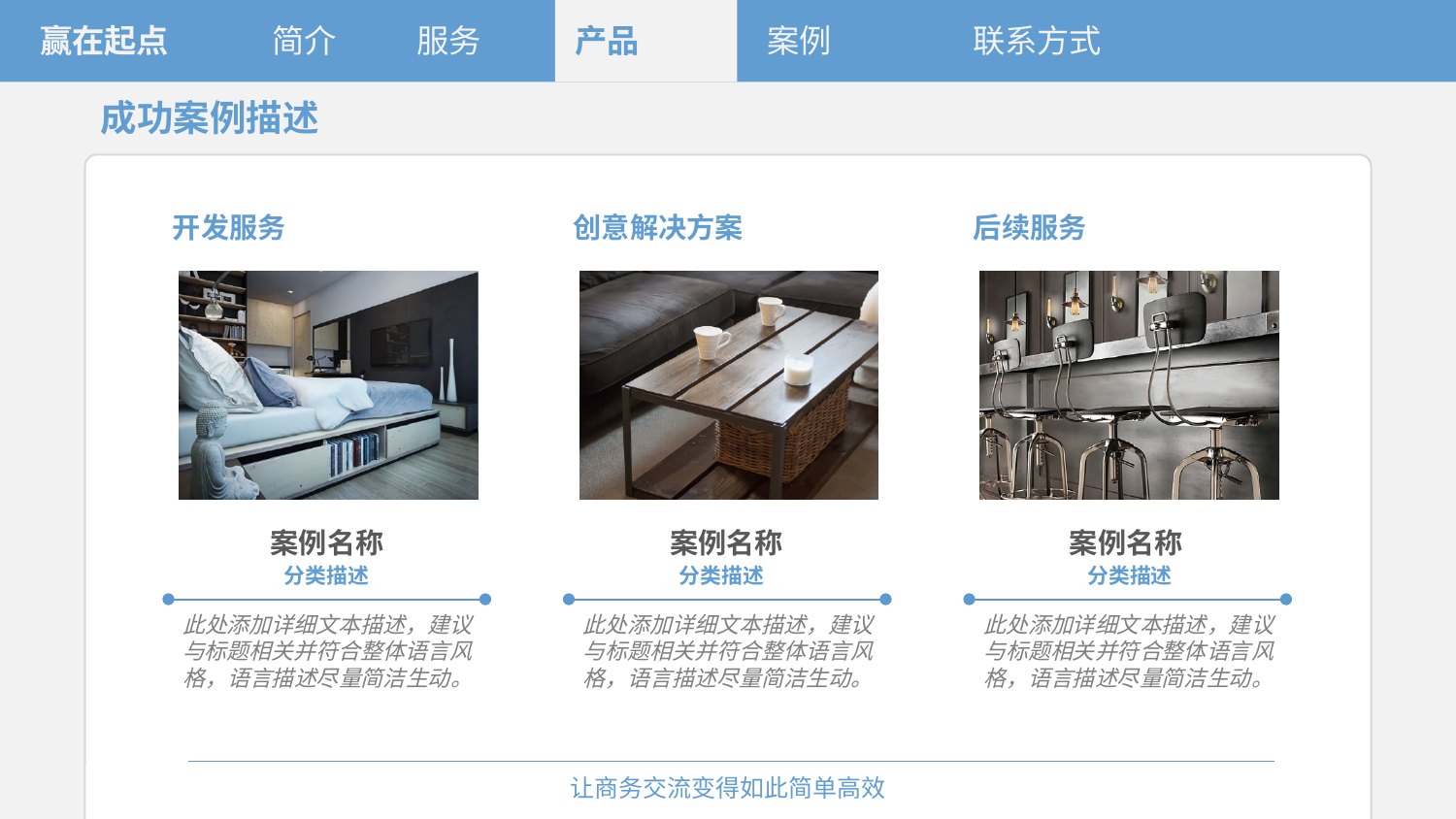

赢在起点
简介
服务
产品
案例
联系方式

成功案例描述
开发服务
创意解决方案
后续服务

案例名称
案例名称
案例名称
分类描述
分类描述
分类描述
此处添加详细文本描述，建议与标题相关并符合整体语言风格，语言描述尽量简洁生动。
此处添加详细文本描述，建议与标题相关并符合整体语言风格，语言描述尽量简洁生动。
此处添加详细文本描述，建议与标题相关并符合整体语言风格，语言描述尽量简洁生动。
让商务交流变得如此简单高效